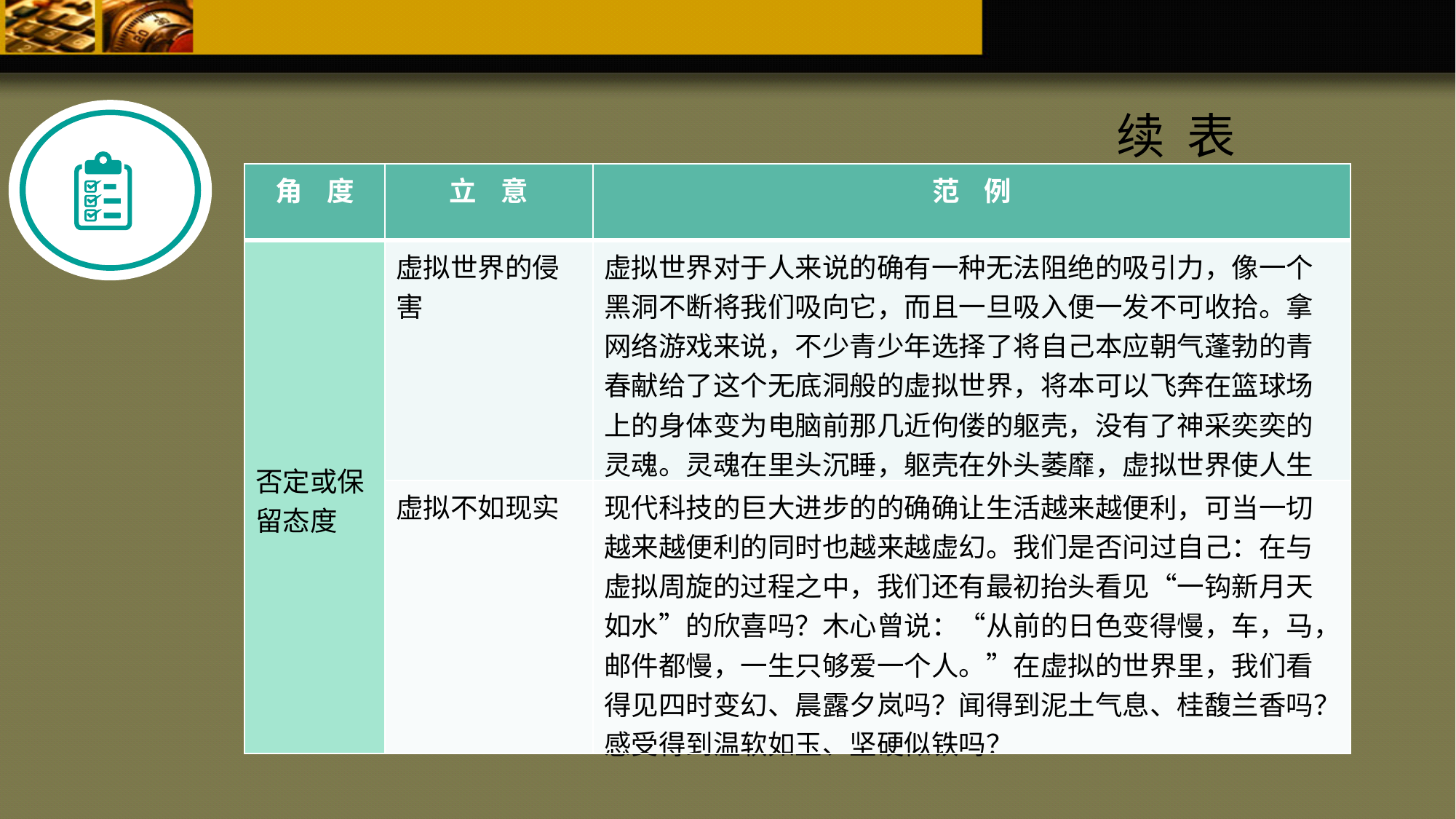

续  表

| 角 度 | 立 意 | 范 例 |
| --- | --- | --- |
| 否定或保留态度 | 虚拟世界的侵害 | 虚拟世界对于人来说的确有一种无法阻绝的吸引力，像一个黑洞不断将我们吸向它，而且一旦吸入便一发不可收拾。拿网络游戏来说，不少青少年选择了将自己本应朝气蓬勃的青春献给了这个无底洞般的虚拟世界，将本可以飞奔在篮球场上的身体变为电脑前那几近佝偻的躯壳，没有了神采奕奕的灵魂。灵魂在里头沉睡，躯壳在外头萎靡，虚拟世界使人生变得空虚。 |
|  | 虚拟不如现实 | 现代科技的巨大进步的的确确让生活越来越便利，可当一切越来越便利的同时也越来越虚幻。我们是否问过自己：在与虚拟周旋的过程之中，我们还有最初抬头看见“一钩新月天如水”的欣喜吗？木心曾说：“从前的日色变得慢，车，马，邮件都慢，一生只够爱一个人。”在虚拟的世界里，我们看得见四时变幻、晨露夕岚吗？闻得到泥土气息、桂馥兰香吗？感受得到温软如玉、坚硬似铁吗？ |